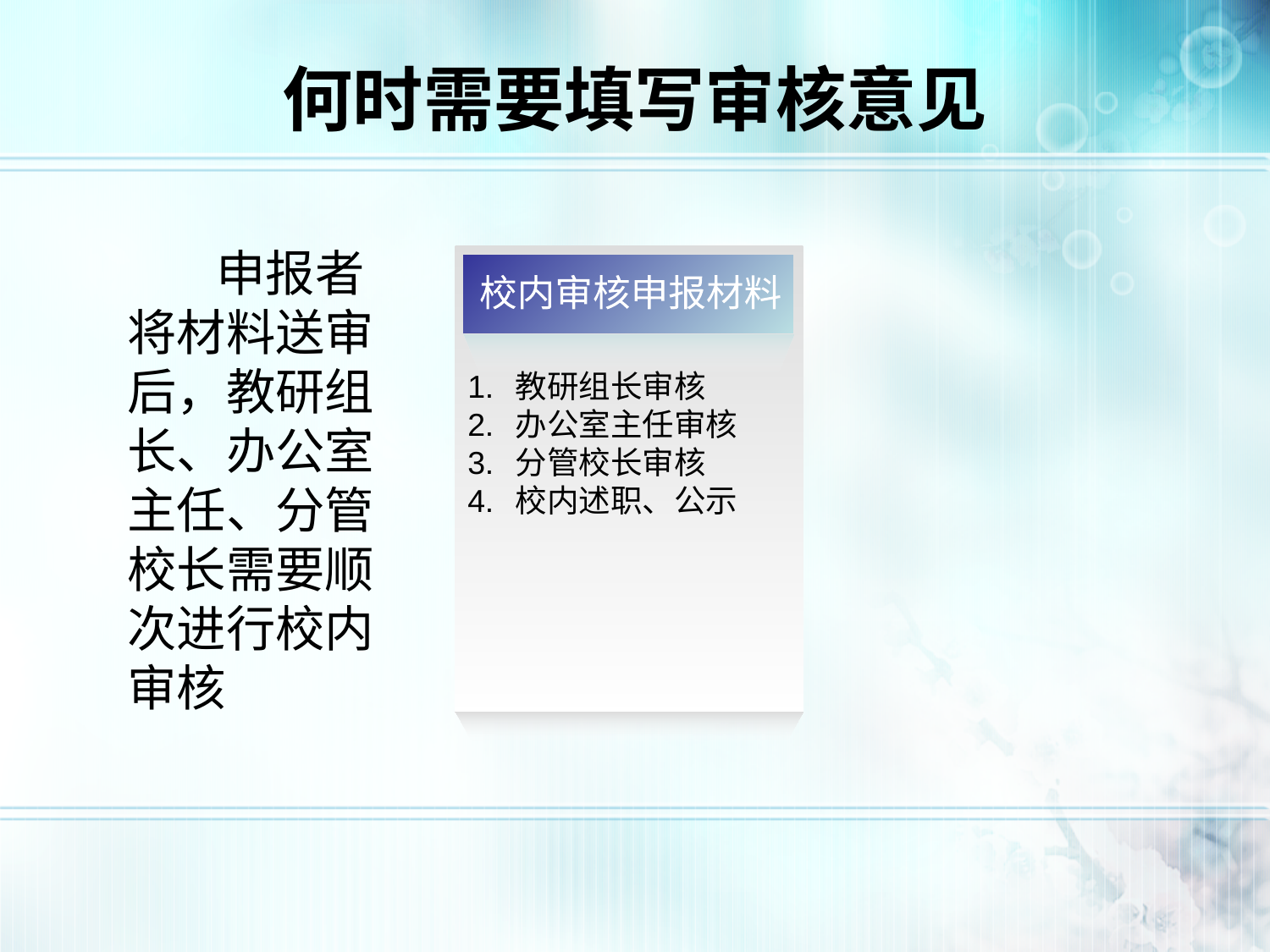

# 何时需要填写审核意见
       申报者将材料送审后，教研组长、办公室主任、分管校长需要顺次进行校内审核

教研组长审核
办公室主任审核
分管校长审核
校内述职、公示

校内审核申报材料